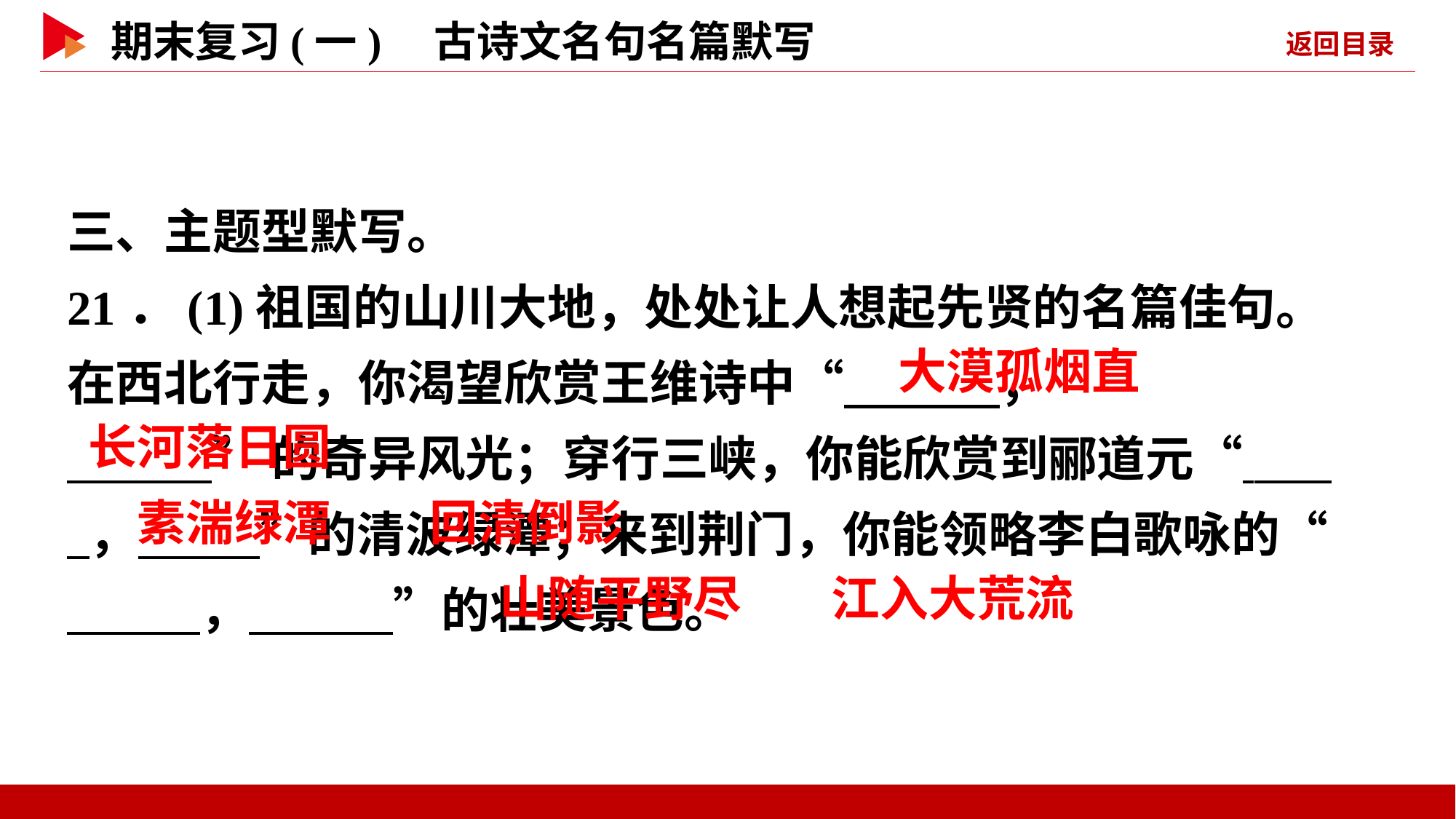

三、主题型默写。
21．(1)祖国的山川大地，处处让人想起先贤的名篇佳句。在西北行走，你渴望欣赏王维诗中“              ，
             ”的奇异风光；穿行三峡，你能欣赏到郦道元“           ，           ”的清波绿潭；来到荆门，你能领略李白歌咏的“             ，             ”的壮美景色。
 大漠孤烟直
 长河落日圆
 素湍绿潭
 回清倒影
 山随平野尽
 江入大荒流